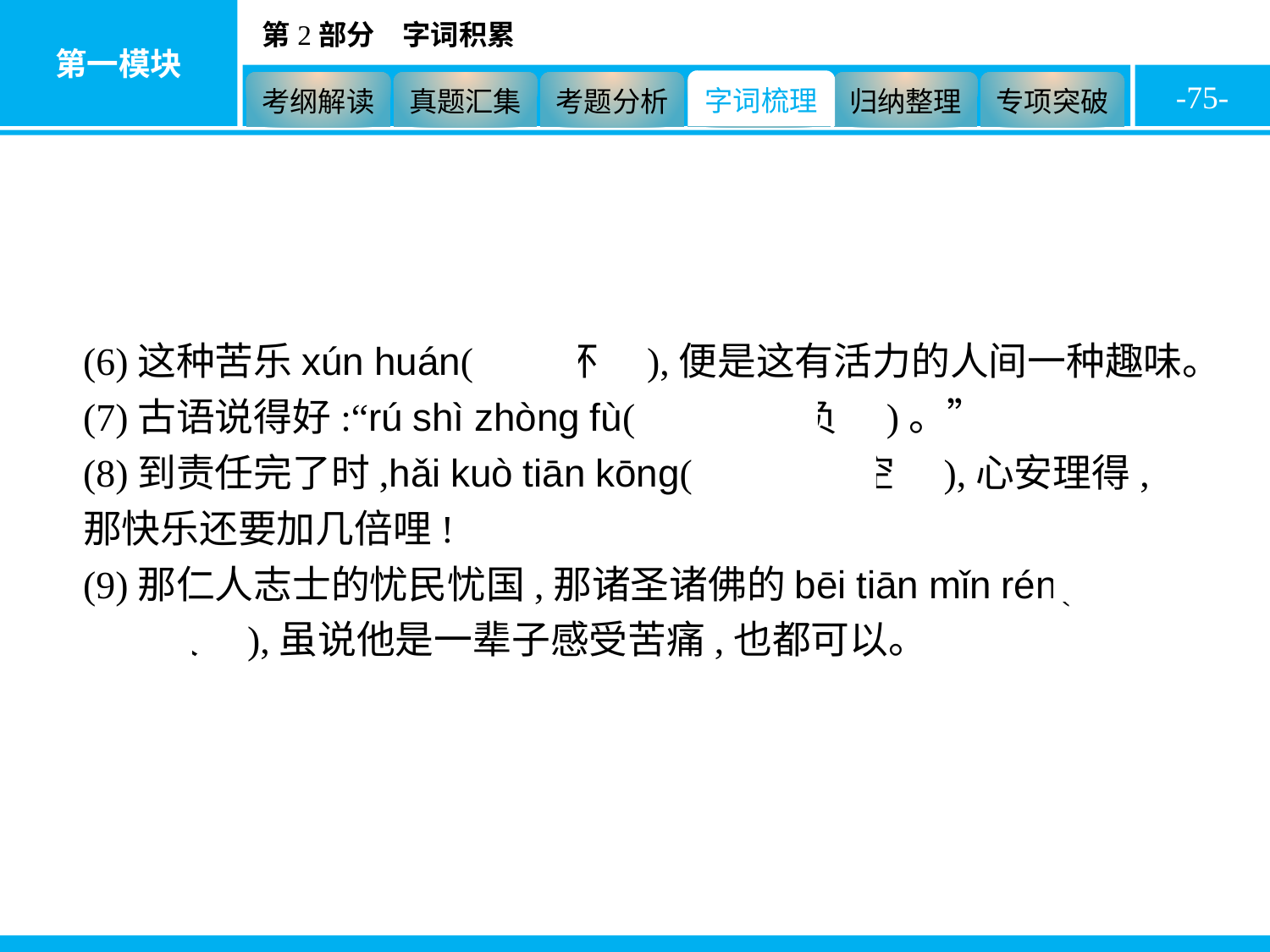

-75-
(6)这种苦乐xún huán(　循环　),便是这有活力的人间一种趣味。
(7)古语说得好:“rú shì zhòng fù(　如释重负　)。”
(8)到责任完了时,hǎi kuò tiān kōng(　海阔天空　),心安理得,那快乐还要加几倍哩!
(9)那仁人志士的忧民忧国,那诸圣诸佛的bēi tiān mǐn rén(　悲天悯人　),虽说他是一辈子感受苦痛,也都可以。